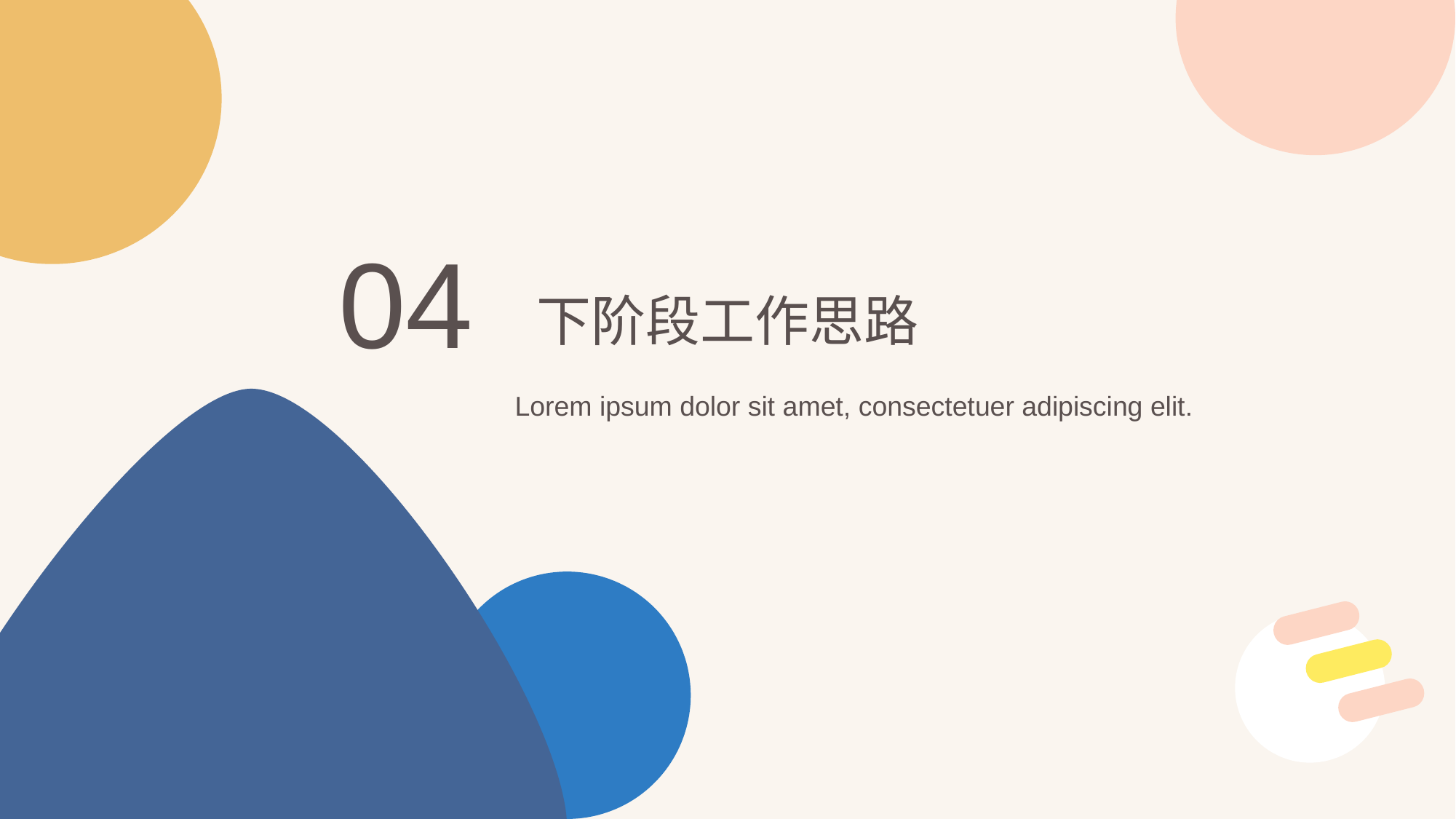

04
下阶段工作思路
Lorem ipsum dolor sit amet, consectetuer adipiscing elit.